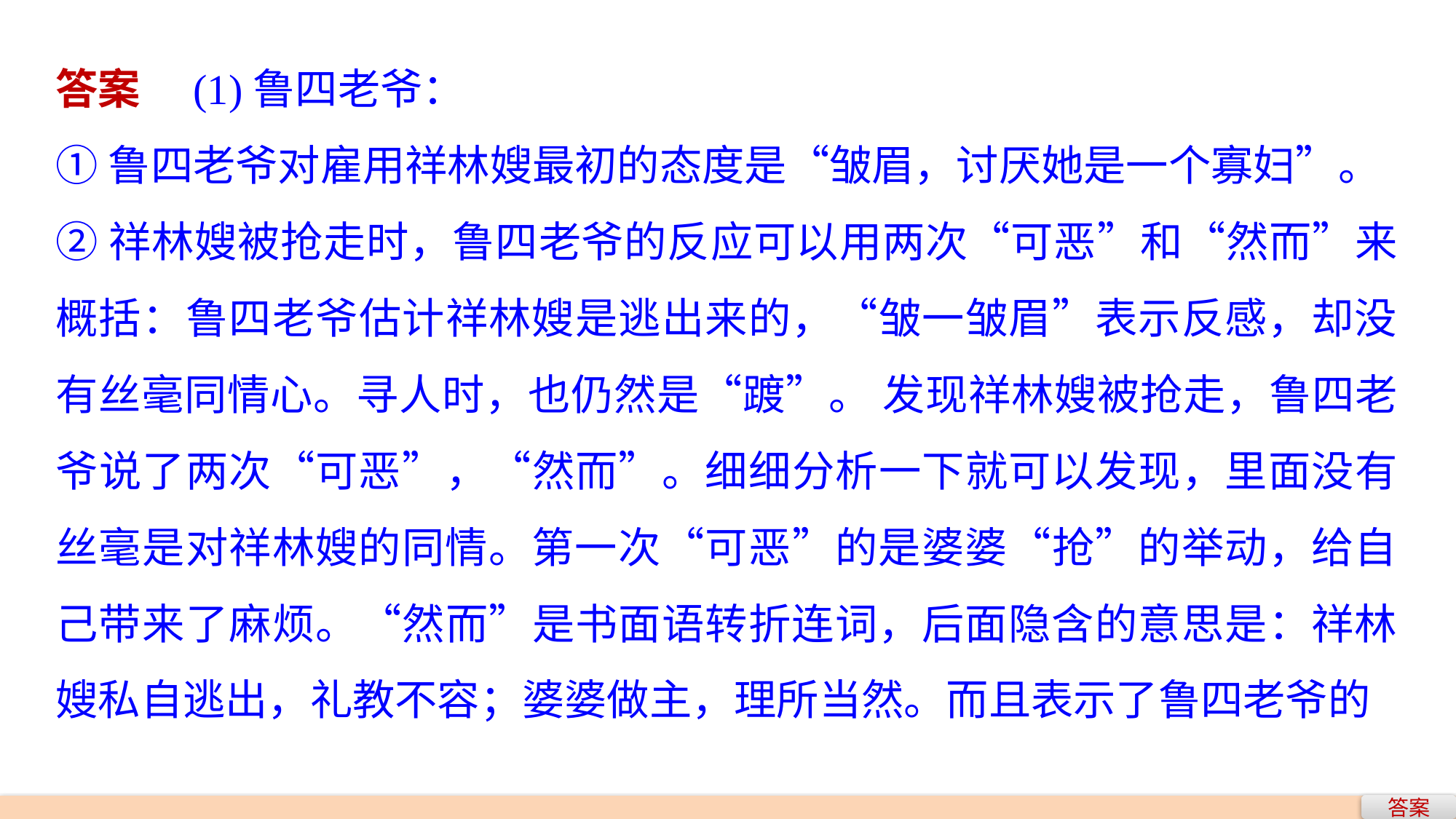

答案　(1)鲁四老爷：
①鲁四老爷对雇用祥林嫂最初的态度是“皱眉，讨厌她是一个寡妇”。
②祥林嫂被抢走时，鲁四老爷的反应可以用两次“可恶”和“然而”来概括：鲁四老爷估计祥林嫂是逃出来的，“皱一皱眉”表示反感，却没有丝毫同情心。寻人时，也仍然是“踱”。 发现祥林嫂被抢走，鲁四老爷说了两次“可恶”，“然而”。细细分析一下就可以发现，里面没有丝毫是对祥林嫂的同情。第一次“可恶”的是婆婆“抢”的举动，给自己带来了麻烦。“然而”是书面语转折连词，后面隐含的意思是：祥林嫂私自逃出，礼教不容；婆婆做主，理所当然。而且表示了鲁四老爷的
答案